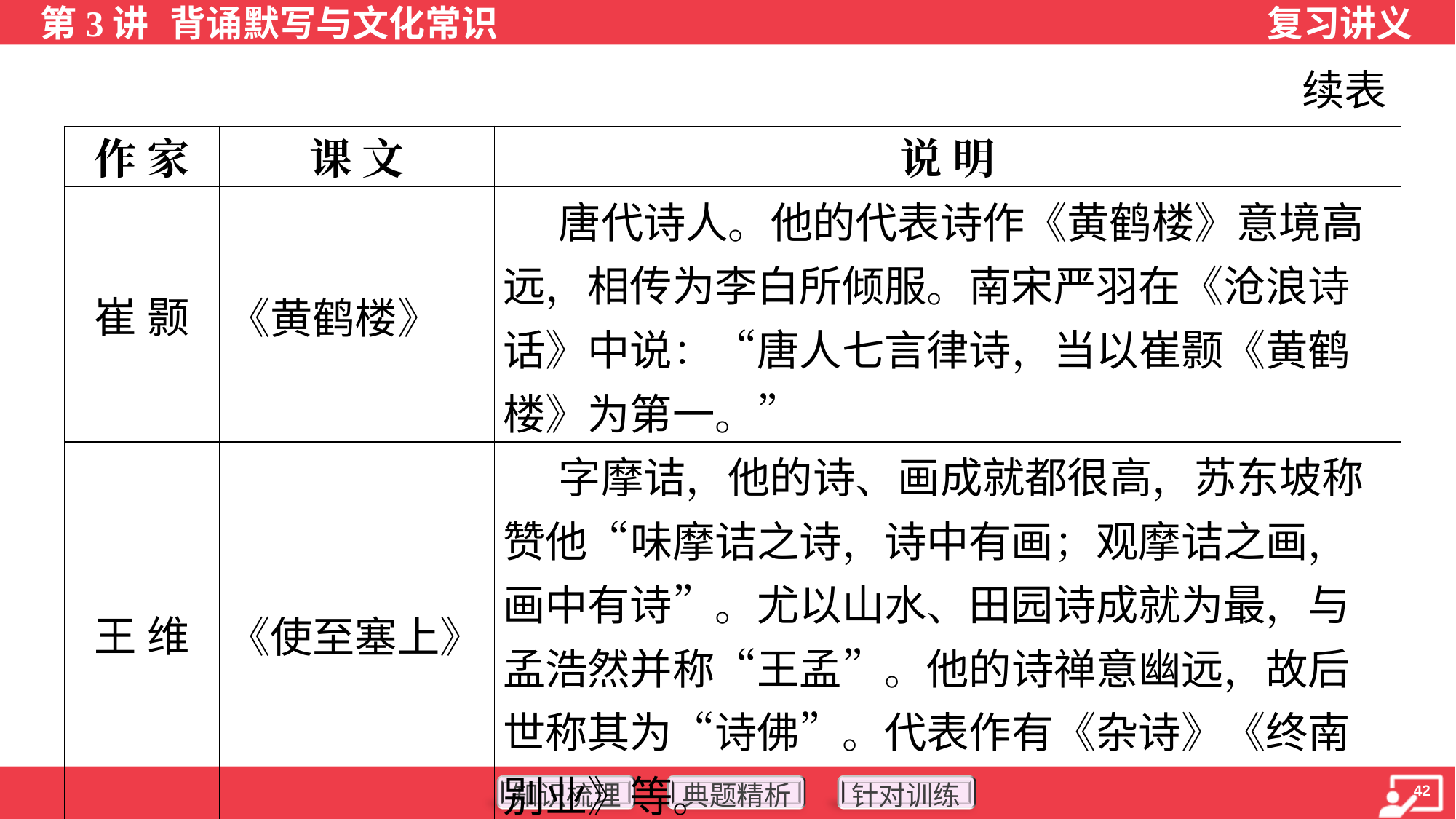

续表
| 作 家 | 课 文 | 说 明 |
| --- | --- | --- |
| 崔 颢 | 《黄鹤楼》 | 唐代诗人。他的代表诗作《黄鹤楼》意境高远，相传为李白所倾服。南宋严羽在《沧浪诗话》中说：“唐人七言律诗，当以崔颢《黄鹤楼》为第一。” |
| 王 维 | 《使至塞上》 | 字摩诘，他的诗、画成就都很高，苏东坡称赞他“味摩诘之诗，诗中有画；观摩诘之画，画中有诗”。尤以山水、田园诗成就为最，与孟浩然并称“王孟”。他的诗禅意幽远，故后世称其为“诗佛”。代表作有《杂诗》《终南别业》等。 |